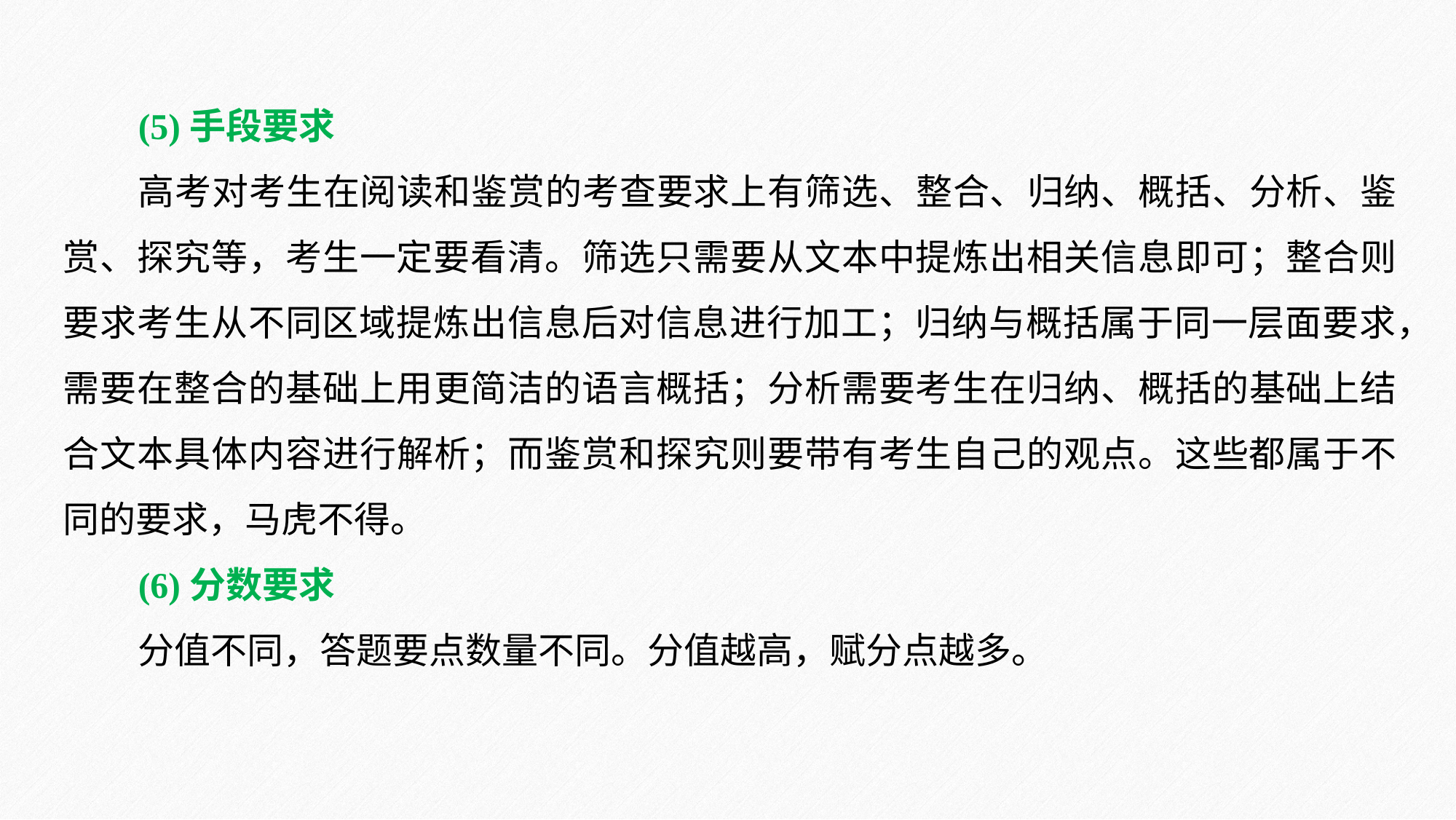

(5)手段要求
高考对考生在阅读和鉴赏的考查要求上有筛选、整合、归纳、概括、分析、鉴赏、探究等，考生一定要看清。筛选只需要从文本中提炼出相关信息即可；整合则要求考生从不同区域提炼出信息后对信息进行加工；归纳与概括属于同一层面要求，需要在整合的基础上用更简洁的语言概括；分析需要考生在归纳、概括的基础上结合文本具体内容进行解析；而鉴赏和探究则要带有考生自己的观点。这些都属于不同的要求，马虎不得。
(6)分数要求
分值不同，答题要点数量不同。分值越高，赋分点越多。